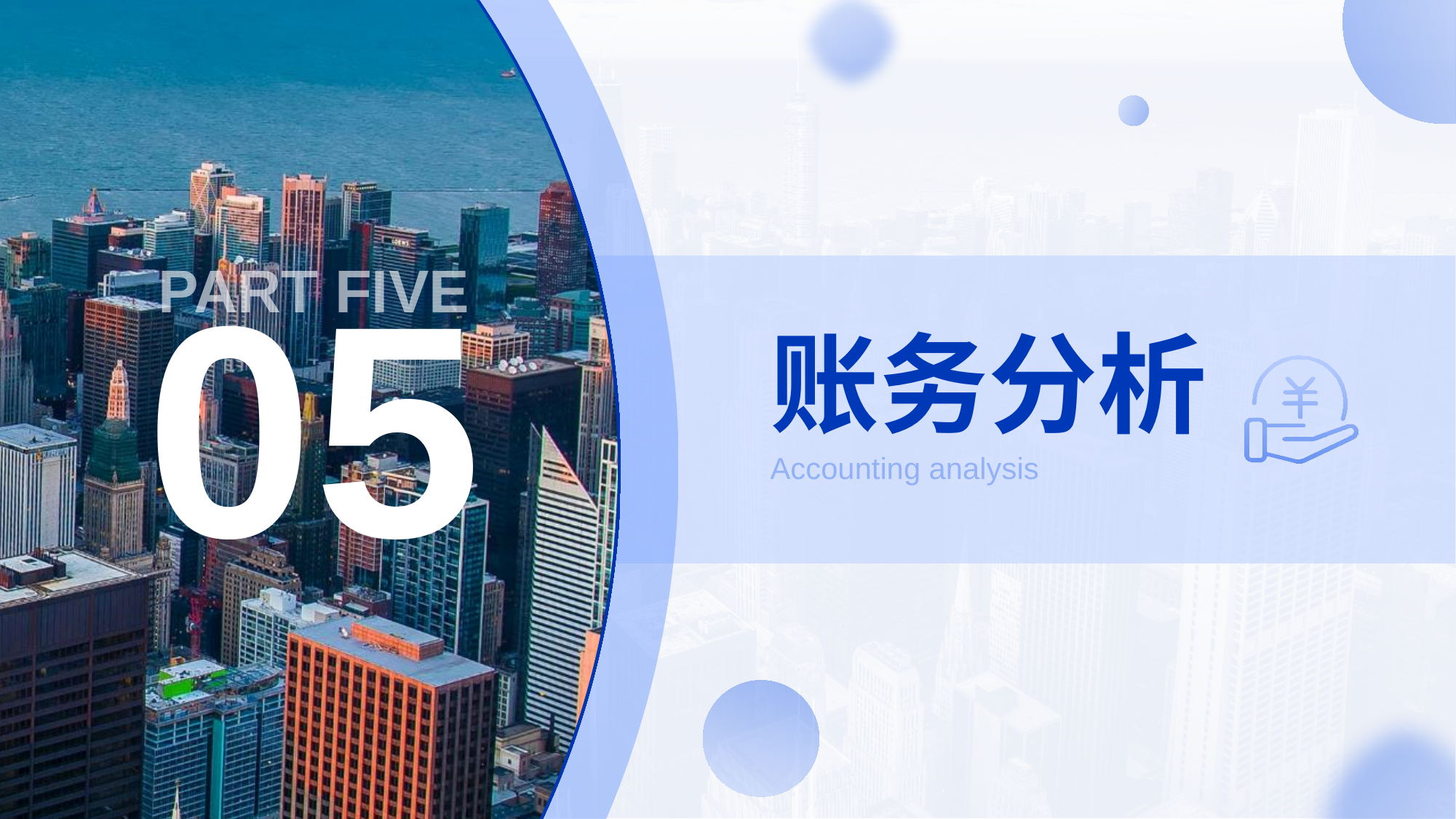

PART FIVE
05
# 账务分析

Accounting analysis